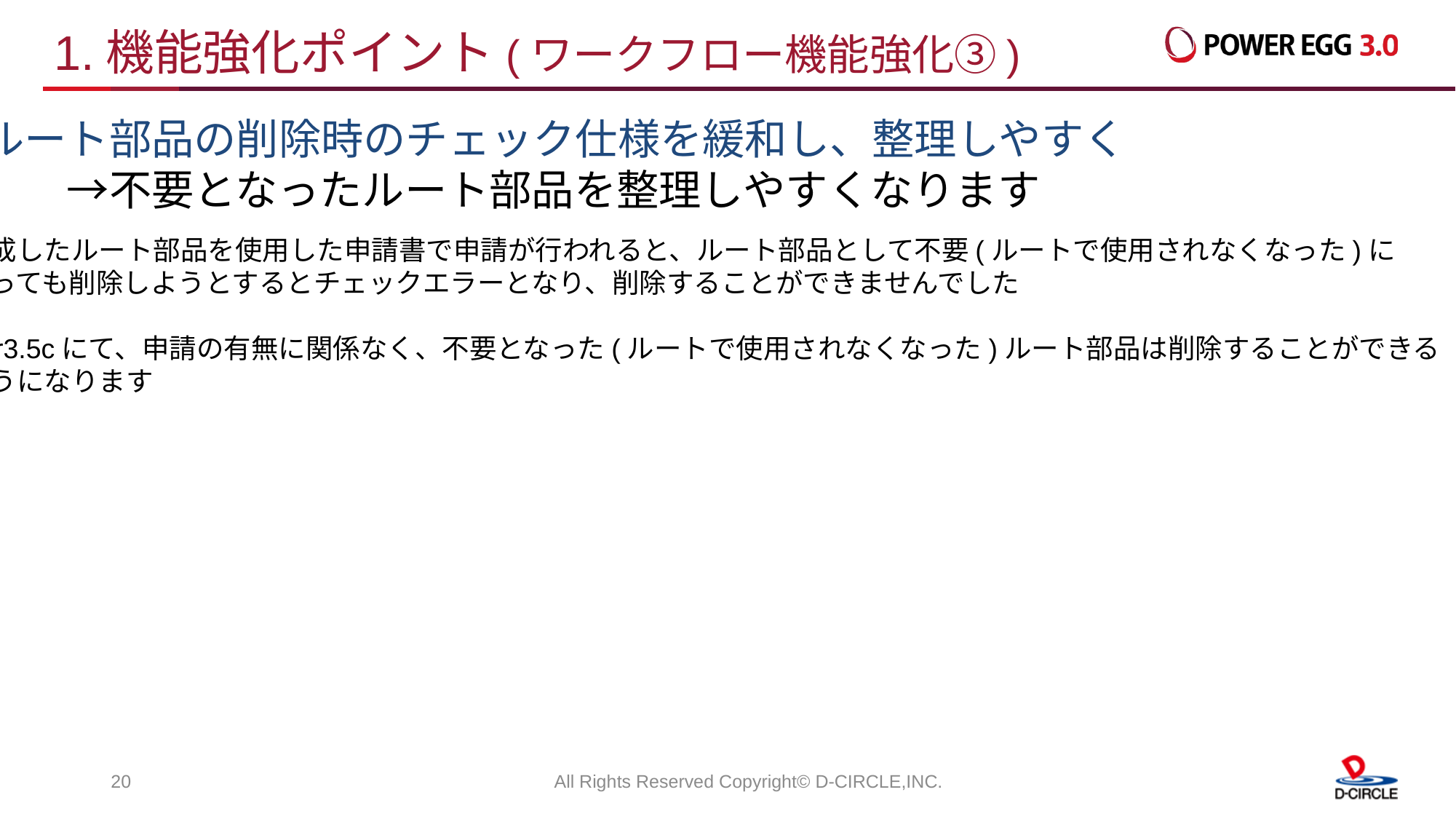

# 1.機能強化ポイント(ワークフロー機能強化③)
ルート部品の削除時のチェック仕様を緩和し、整理しやすく
　　→不要となったルート部品を整理しやすくなります
作成したルート部品を使用した申請書で申請が行われると、ルート部品として不要(ルートで使用されなくなった)に
なっても削除しようとするとチェックエラーとなり、削除することができませんでした

Ver3.5cにて、申請の有無に関係なく、不要となった(ルートで使用されなくなった)ルート部品は削除することができる
ようになります
20
All Rights Reserved Copyright© D-CIRCLE,INC.